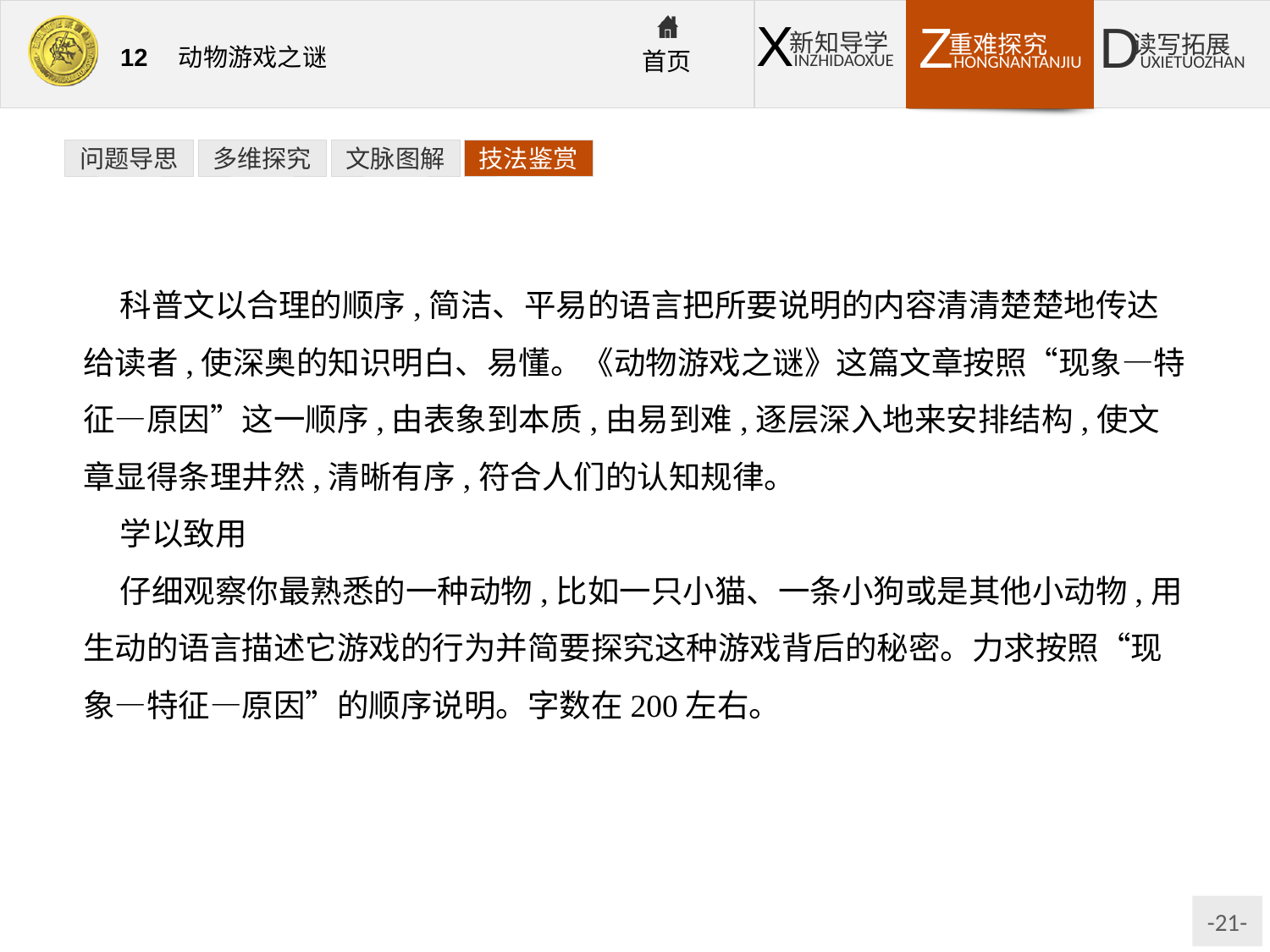

问题导思
多维探究
文脉图解
技法鉴赏
科普文以合理的顺序,简洁、平易的语言把所要说明的内容清清楚楚地传达给读者,使深奥的知识明白、易懂。《动物游戏之谜》这篇文章按照“现象—特征—原因”这一顺序,由表象到本质,由易到难,逐层深入地来安排结构,使文章显得条理井然,清晰有序,符合人们的认知规律。
学以致用
仔细观察你最熟悉的一种动物,比如一只小猫、一条小狗或是其他小动物,用生动的语言描述它游戏的行为并简要探究这种游戏背后的秘密。力求按照“现象—特征—原因”的顺序说明。字数在200左右。